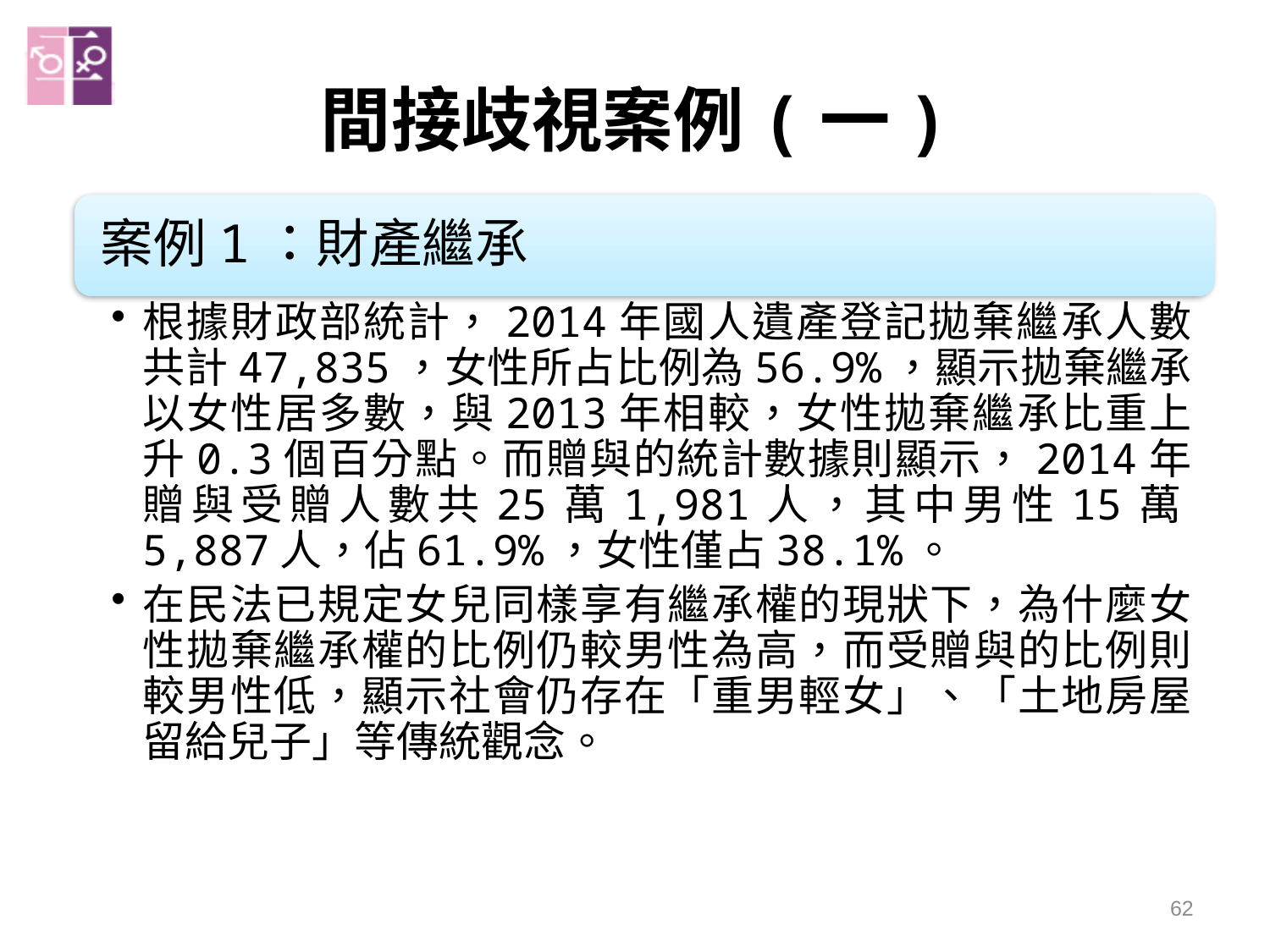

# 間接歧視案例(一)
案例1：財產繼承
根據財政部統計，2014年國人遺產登記拋棄繼承人數共計47,835，女性所占比例為56.9%，顯示拋棄繼承以女性居多數，與2013年相較，女性拋棄繼承比重上升0.3個百分點。而贈與的統計數據則顯示，2014年贈與受贈人數共25萬1,981人，其中男性15萬5,887人，佔61.9%，女性僅占38.1%。
在民法已規定女兒同樣享有繼承權的現狀下，為什麼女性拋棄繼承權的比例仍較男性為高，而受贈與的比例則較男性低，顯示社會仍存在「重男輕女」、「土地房屋留給兒子」等傳統觀念。

62